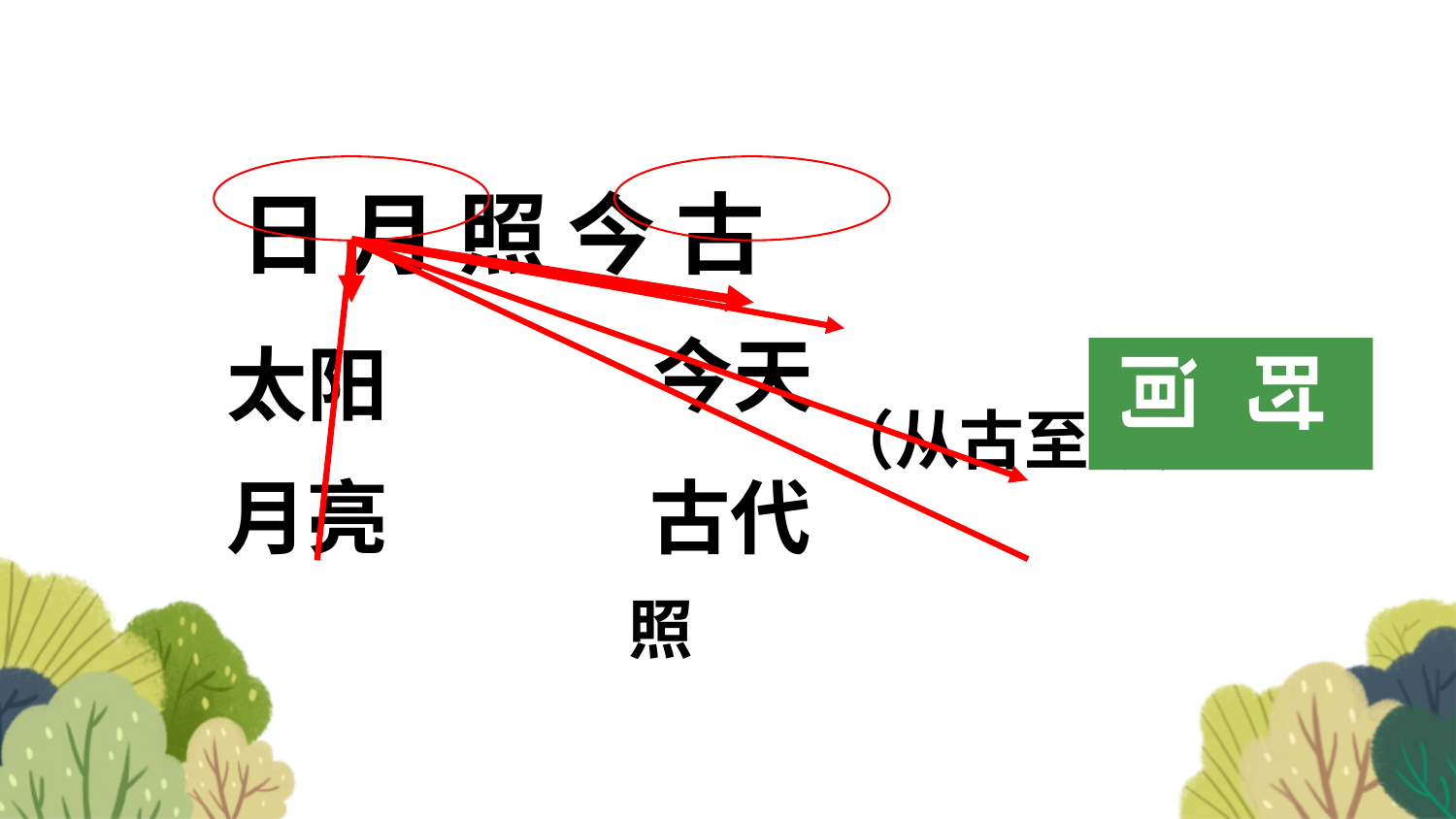

日 月 照 今 古

今天
太阳
时间
（从古至今）
月亮
古代
照